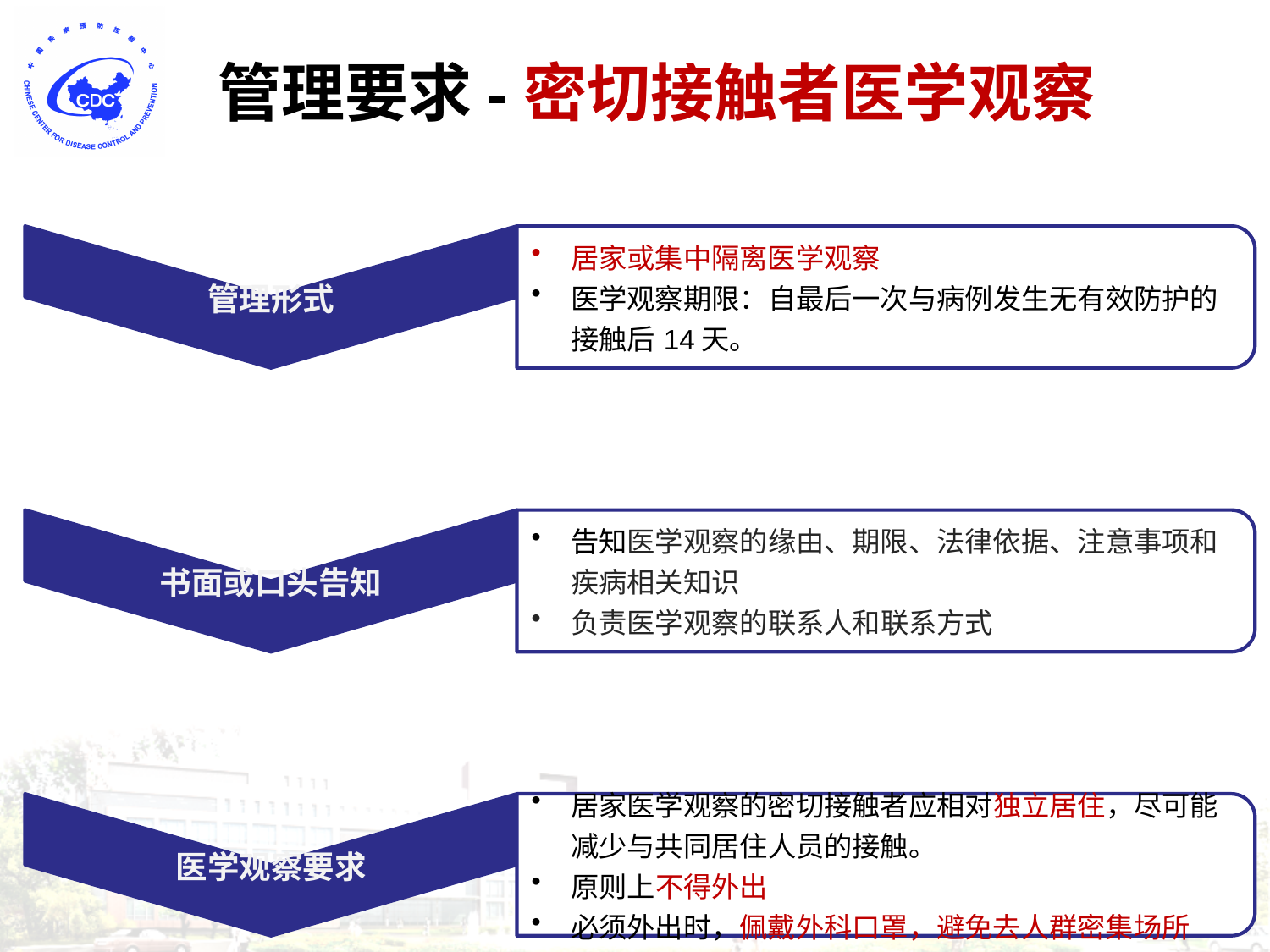

# 管理要求-密切接触者医学观察
管理形式
居家或集中隔离医学观察
医学观察期限：自最后一次与病例发生无有效防护的接触后14天。
书面或口头告知
告知医学观察的缘由、期限、法律依据、注意事项和疾病相关知识
医学观察要求
居家医学观察的密切接触者应相对独立居住，尽可能减少与共同居住人员的接触。
负责医学观察的联系人和联系方式
原则上不得外出
必须外出时，佩戴外科口罩，避免去人群密集场所